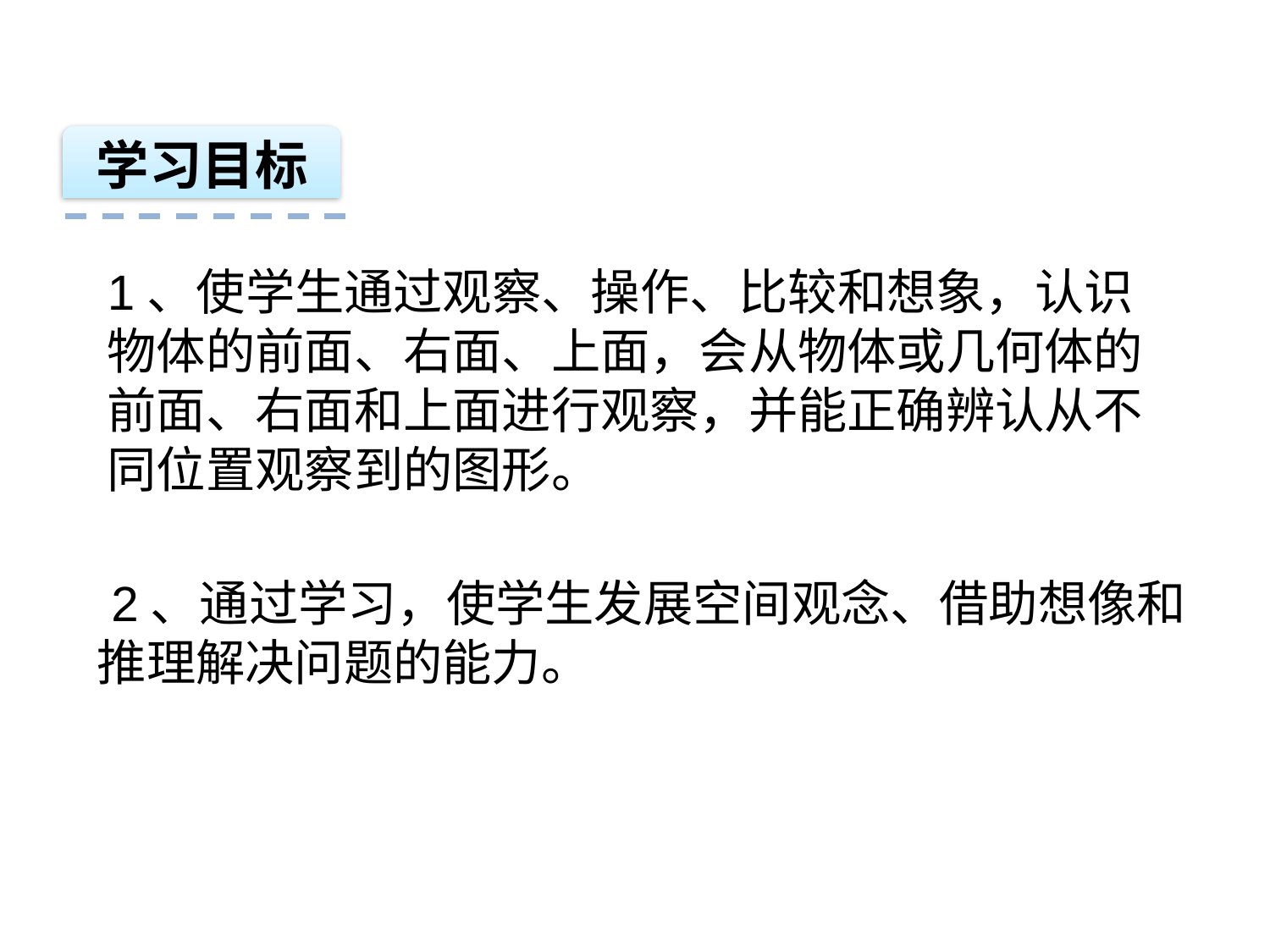

学习目标
1、使学生通过观察、操作、比较和想象，认识物体的前面、右面、上面，会从物体或几何体的前面、右面和上面进行观察，并能正确辨认从不同位置观察到的图形。
 2、通过学习，使学生发展空间观念、借助想像和推理解决问题的能力。